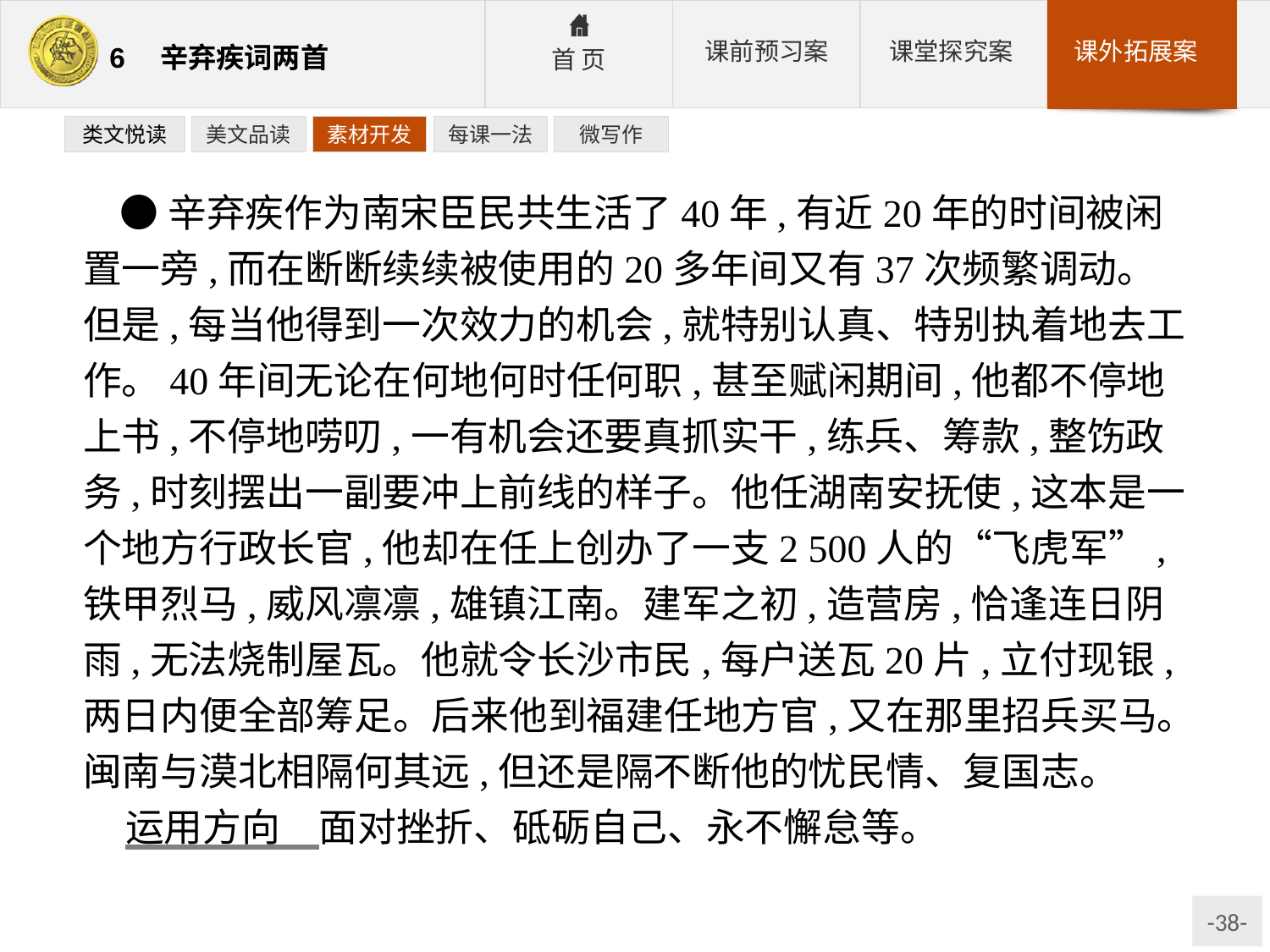

类文悦读
美文品读
素材开发
每课一法
微写作
●辛弃疾作为南宋臣民共生活了40年,有近20年的时间被闲置一旁,而在断断续续被使用的20多年间又有37次频繁调动。但是,每当他得到一次效力的机会,就特别认真、特别执着地去工作。40年间无论在何地何时任何职,甚至赋闲期间,他都不停地上书,不停地唠叨,一有机会还要真抓实干,练兵、筹款,整饬政务,时刻摆出一副要冲上前线的样子。他任湖南安抚使,这本是一个地方行政长官,他却在任上创办了一支2 500人的“飞虎军”,铁甲烈马,威风凛凛,雄镇江南。建军之初,造营房,恰逢连日阴雨,无法烧制屋瓦。他就令长沙市民,每户送瓦20片,立付现银,两日内便全部筹足。后来他到福建任地方官,又在那里招兵买马。闽南与漠北相隔何其远,但还是隔不断他的忧民情、复国志。
运用方向　面对挫折、砥砺自己、永不懈怠等。